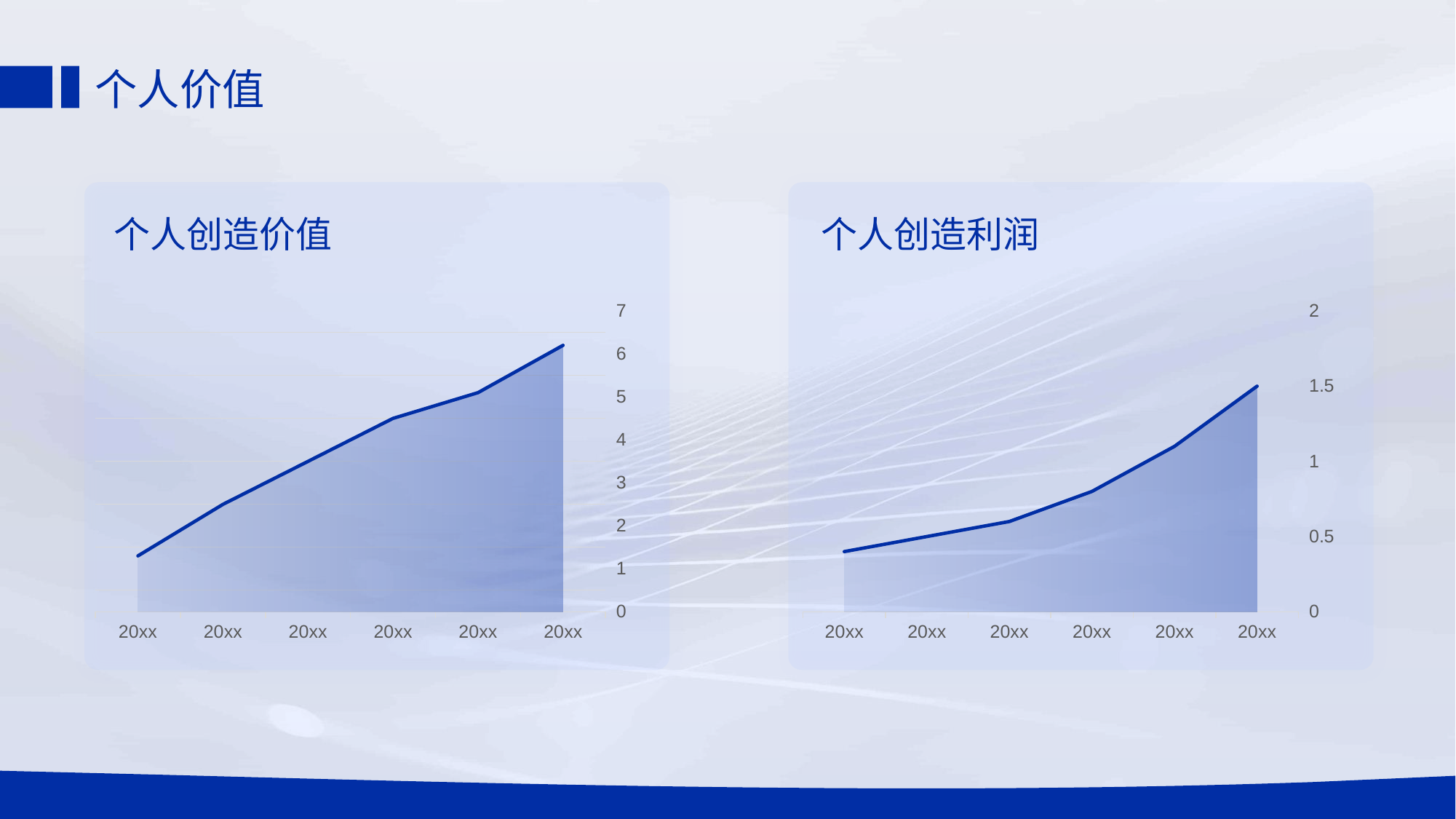

# 个人价值

个人创造价值
个人创造利润

### Chart

| Category | 产值2 | 产值 |
|---|---|---|
| 20xx | 1.3 | 1.3 |
| 20xx | 2.5 | 2.5 |
| 20xx | 3.5 | 3.5 |
| 20xx | 4.5 | 4.5 |
| 20xx | 5.1 | 5.1 |
| 20xx | 6.2 | 6.2 |

### Chart

| Category | 产值2 | 产值 |
|---|---|---|
| 20xx | 0.4 | 0.4 |
| 20xx | 0.5 | 0.5 |
| 20xx | 0.6 | 0.6 |
| 20xx | 0.8 | 0.8 |
| 20xx | 1.1 | 1.1 |
| 20xx | 1.5 | 1.5 |